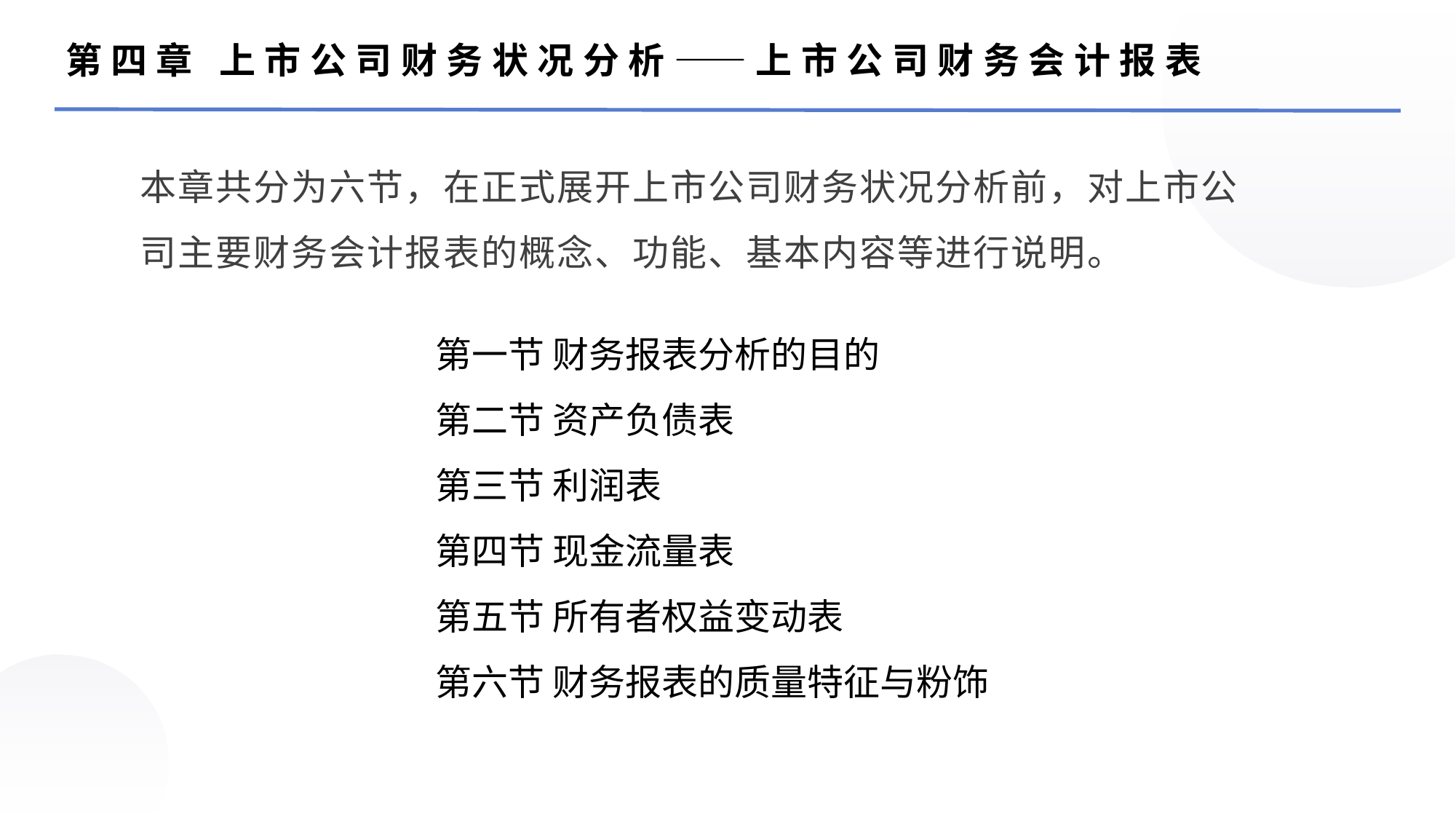

第四章 上市公司财务状况分析——上市公司财务会计报表
本章共分为六节，在正式展开上市公司财务状况分析前，对上市公司主要财务会计报表的概念、功能、基本内容等进行说明。
第一节 财务报表分析的目的
第二节 资产负债表
第三节 利润表
第四节 现金流量表
第五节 所有者权益变动表
第六节 财务报表的质量特征与粉饰

3